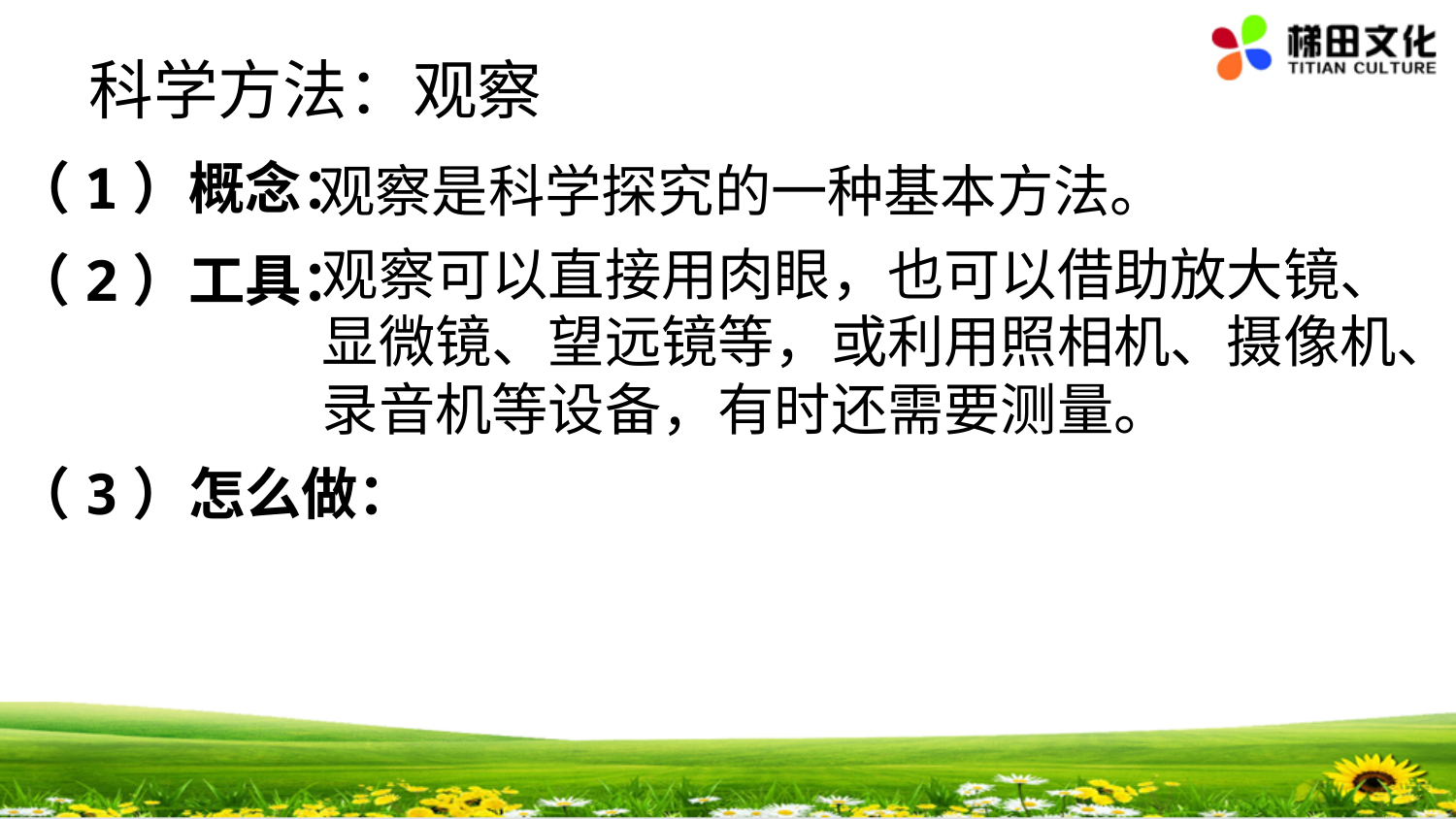

科学方法：观察
（1）概念：
（2）工具：

（3）怎么做：
观察是科学探究的一种基本方法。
观察可以直接用肉眼，也可以借助放大镜、显微镜、望远镜等，或利用照相机、摄像机、录音机等设备，有时还需要测量。